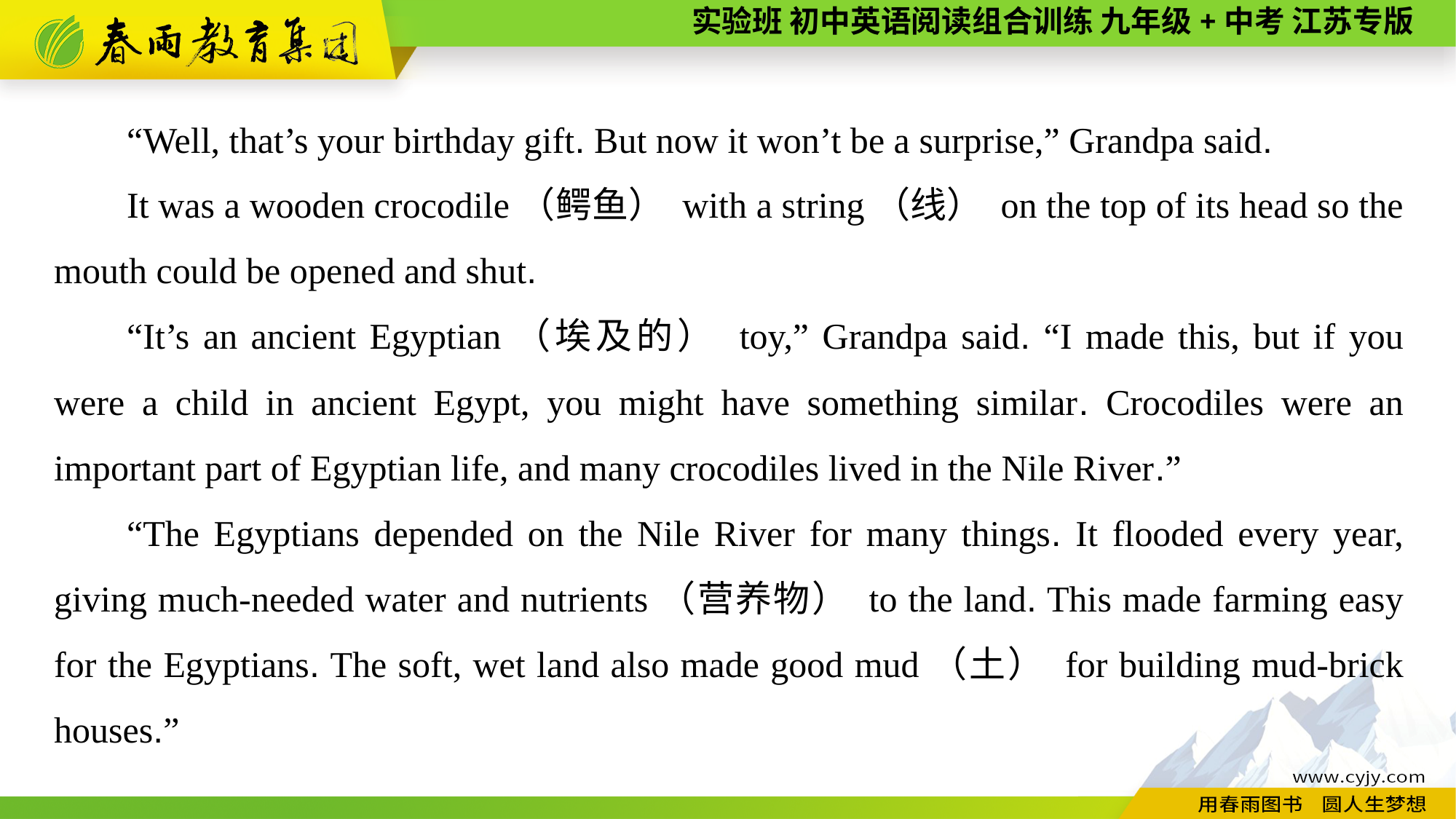

“Well, that’s your birthday gift. But now it won’t be a surprise,” Grandpa said.
It was a wooden crocodile（鳄鱼） with a string（线） on the top of its head so the mouth could be opened and shut.
“It’s an ancient Egyptian（埃及的） toy,” Grandpa said. “I made this, but if you were a child in ancient Egypt, you might have something similar. Crocodiles were an important part of Egyptian life, and many crocodiles lived in the Nile River.”
“The Egyptians depended on the Nile River for many things. It flooded every year, giving much-needed water and nutrients（营养物） to the land. This made farming easy for the Egyptians. The soft, wet land also made good mud（土） for building mud-brick houses.”